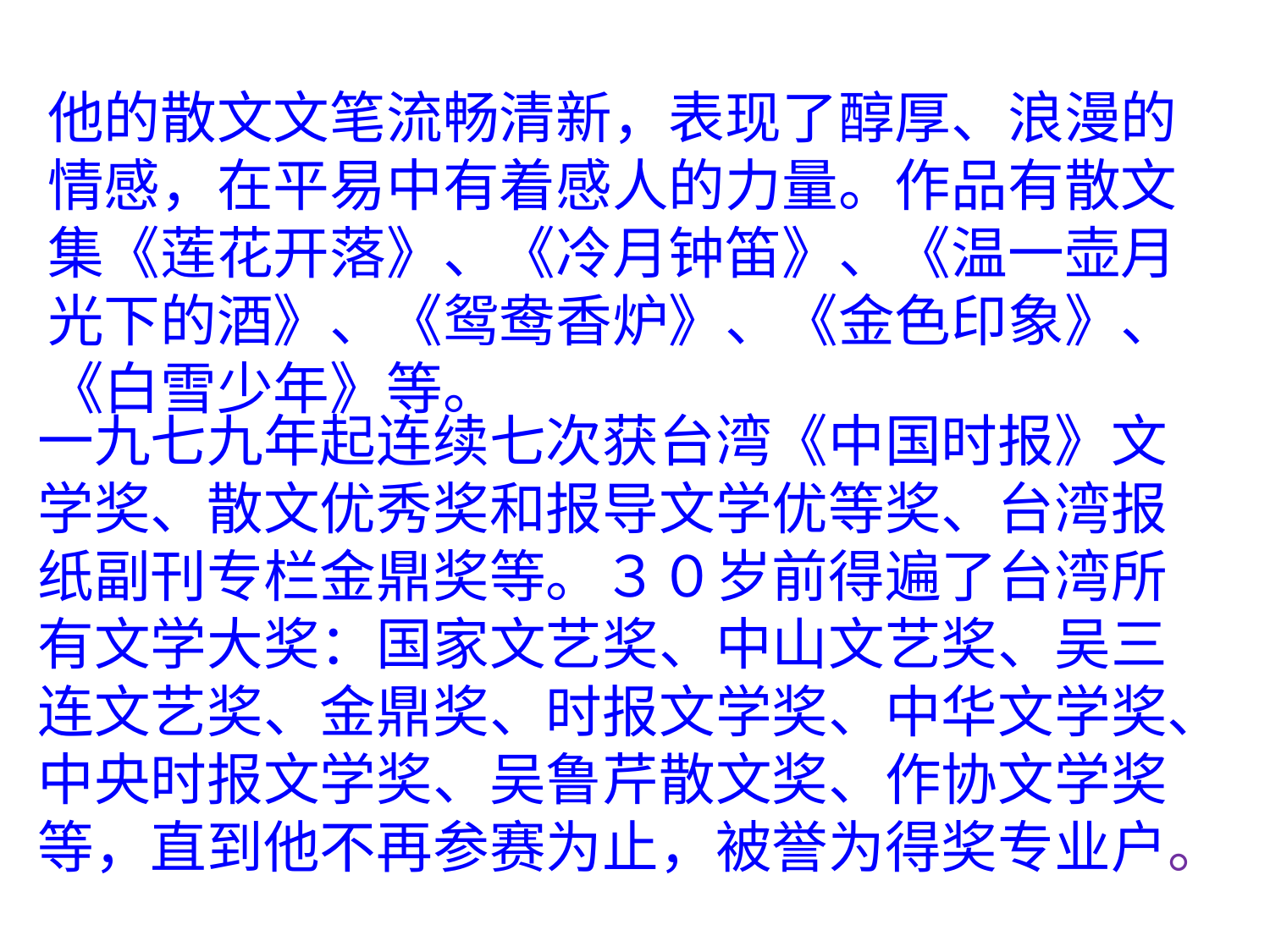

他的散文文笔流畅清新，表现了醇厚、浪漫的情感，在平易中有着感人的力量。作品有散文集《莲花开落》、《冷月钟笛》、《温一壶月光下的酒》、《鸳鸯香炉》、《金色印象》、《白雪少年》等。
一九七九年起连续七次获台湾《中国时报》文学奖、散文优秀奖和报导文学优等奖、台湾报纸副刊专栏金鼎奖等。３０岁前得遍了台湾所有文学大奖：国家文艺奖、中山文艺奖、吴三连文艺奖、金鼎奖、时报文学奖、中华文学奖、中央时报文学奖、吴鲁芹散文奖、作协文学奖等，直到他不再参赛为止，被誉为得奖专业户。